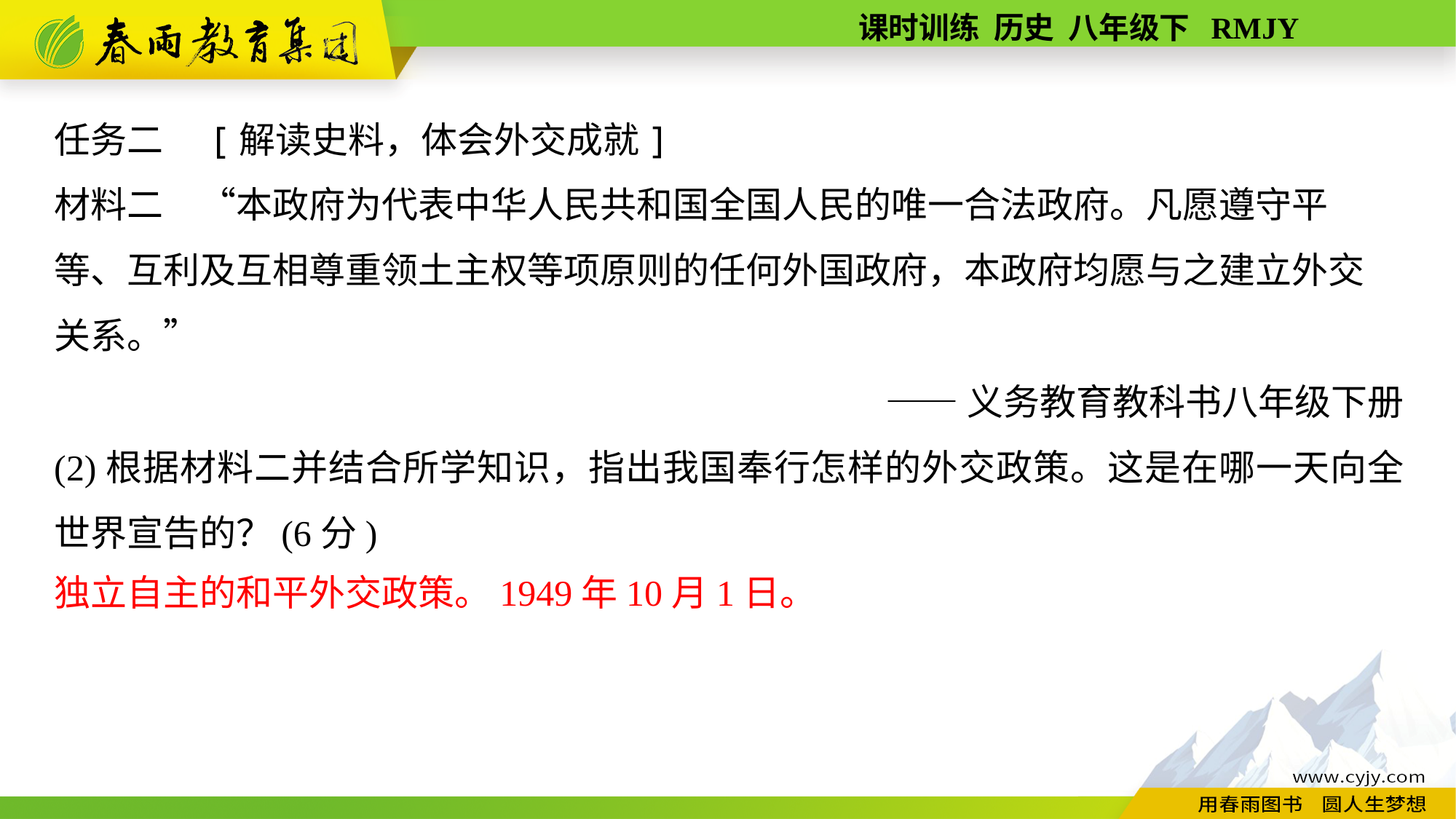

任务二　[解读史料，体会外交成就]
材料二　“本政府为代表中华人民共和国全国人民的唯一合法政府。凡愿遵守平
等、互利及互相尊重领土主权等项原则的任何外国政府，本政府均愿与之建立外交
关系。”
——义务教育教科书八年级下册
(2)根据材料二并结合所学知识，指出我国奉行怎样的外交政策。这是在哪一天向全世界宣告的？(6分)
独立自主的和平外交政策。1949年10月1日。